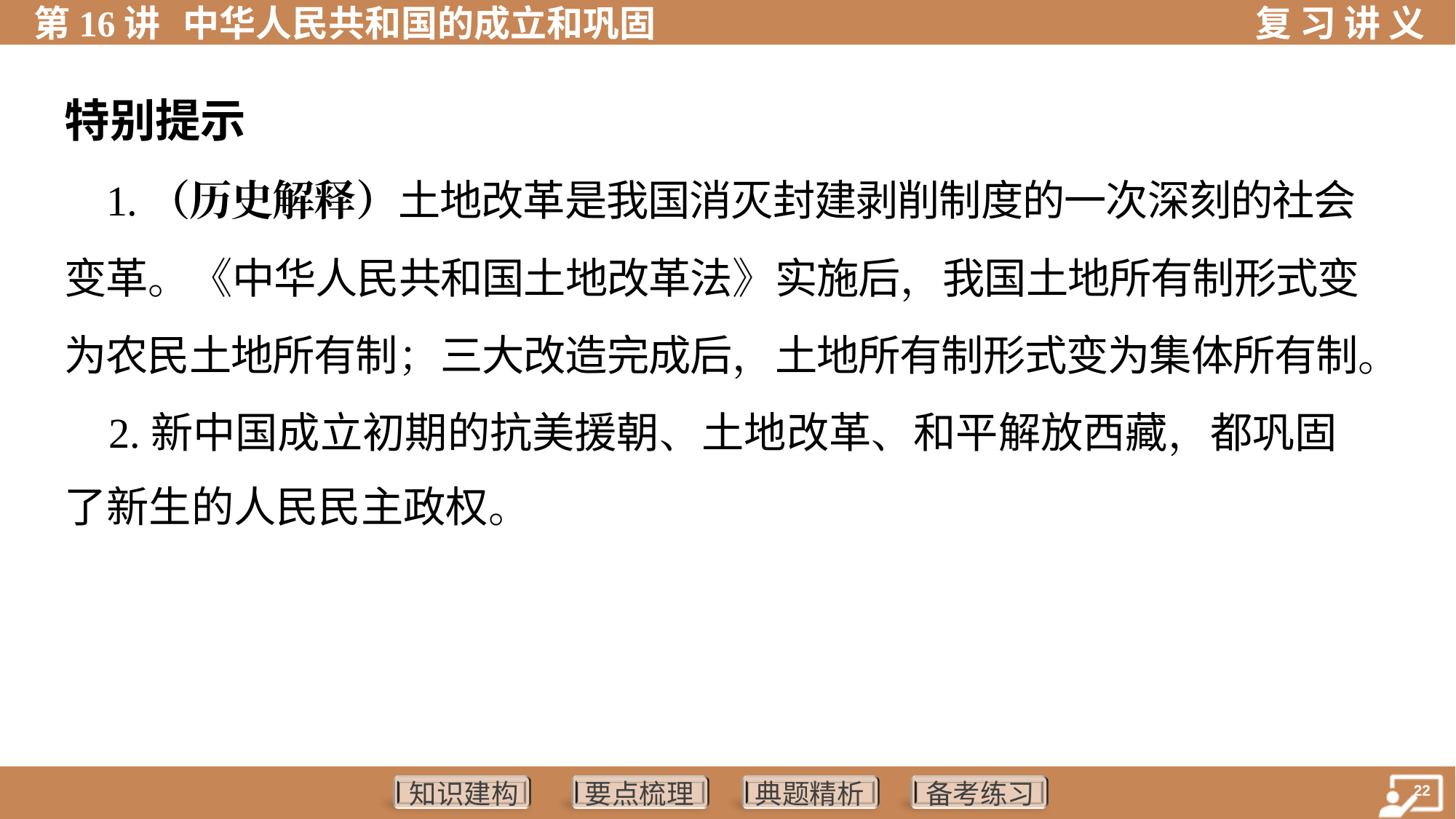

特别提示
    1.（历史解释）土地改革是我国消灭封建剥削制度的一次深刻的社会
变革。《中华人民共和国土地改革法》实施后，我国土地所有制形式变
为农民土地所有制；三大改造完成后，土地所有制形式变为集体所有制。
    2.新中国成立初期的抗美援朝、土地改革、和平解放西藏，都巩固
了新生的人民民主政权。